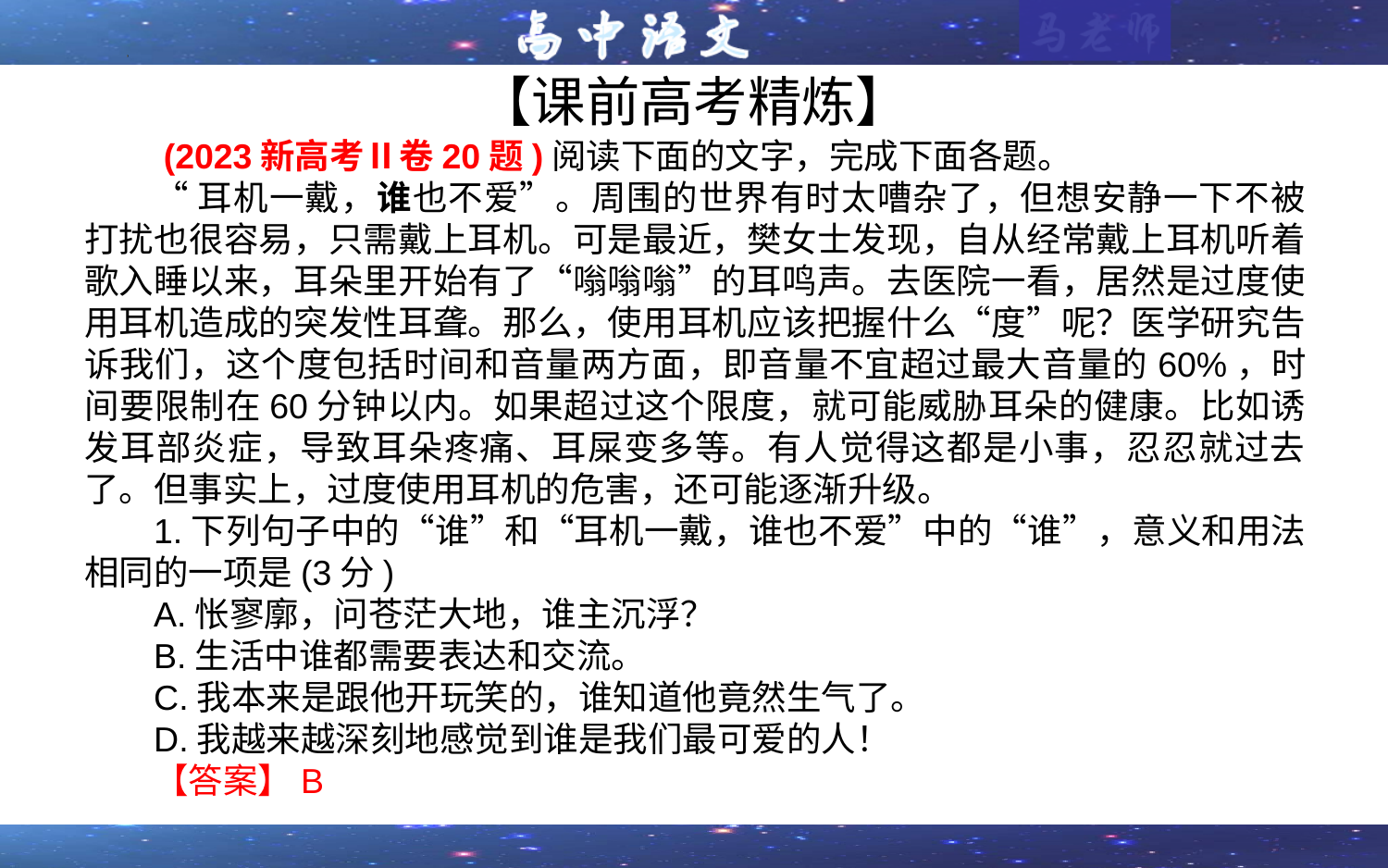

# 【课前高考精炼】
 (2023新高考Ⅱ卷20题)阅读下面的文字，完成下面各题。
“耳机一戴，谁也不爱”。周围的世界有时太嘈杂了，但想安静一下不被打扰也很容易，只需戴上耳机。可是最近，樊女士发现，自从经常戴上耳机听着歌入睡以来，耳朵里开始有了“嗡嗡嗡”的耳鸣声。去医院一看，居然是过度使用耳机造成的突发性耳聋。那么，使用耳机应该把握什么“度”呢？医学研究告诉我们，这个度包括时间和音量两方面，即音量不宜超过最大音量的60%，时间要限制在60分钟以内。如果超过这个限度，就可能威胁耳朵的健康。比如诱发耳部炎症，导致耳朵疼痛、耳屎变多等。有人觉得这都是小事，忍忍就过去了。但事实上，过度使用耳机的危害，还可能逐渐升级。
1.下列句子中的“谁”和“耳机一戴，谁也不爱”中的“谁”，意义和用法相同的一项是(3分)
A.怅寥廓，问苍茫大地，谁主沉浮？
B.生活中谁都需要表达和交流。
C.我本来是跟他开玩笑的，谁知道他竟然生气了。
D.我越来越深刻地感觉到谁是我们最可爱的人！
【答案】B